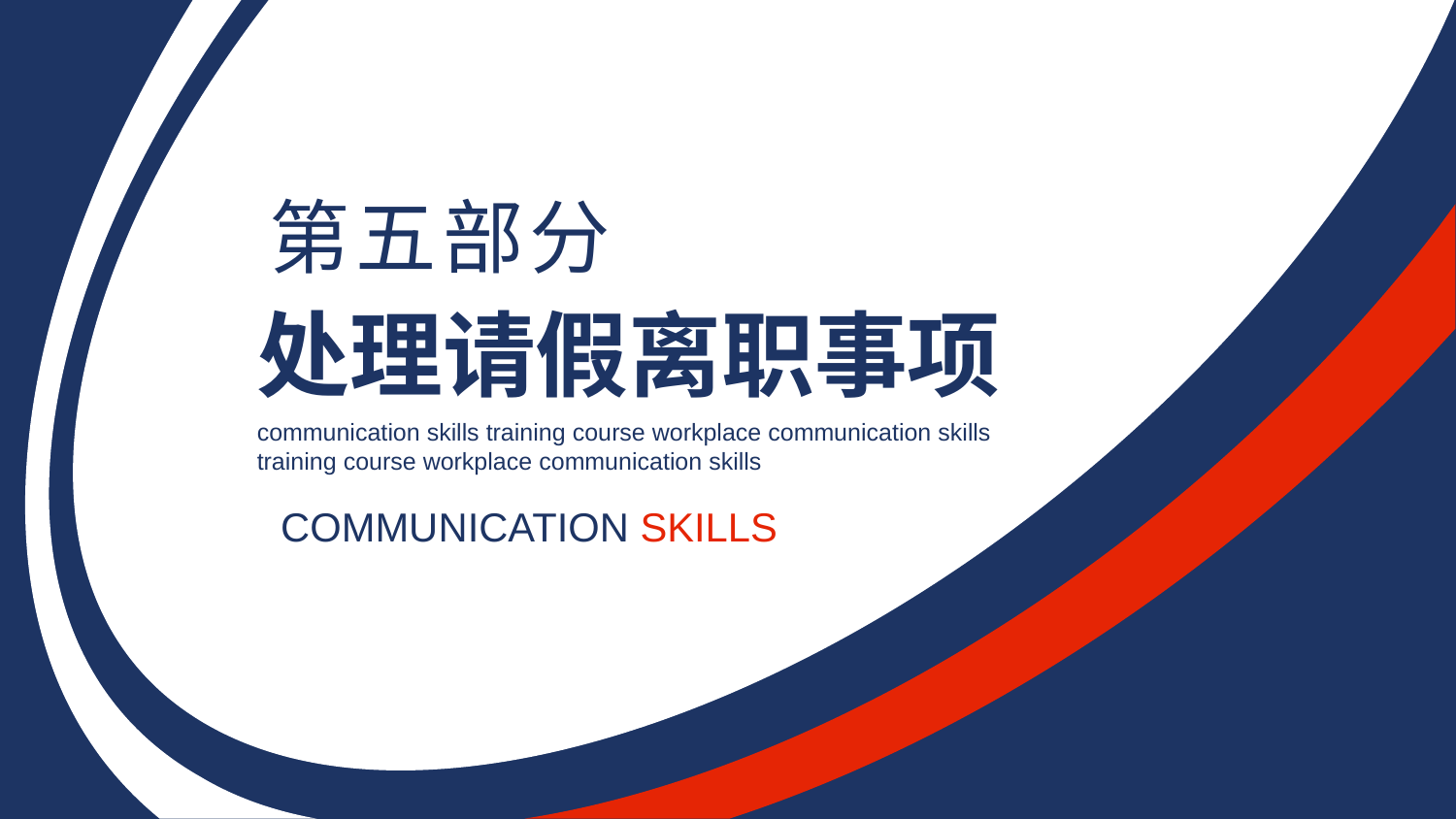

第五部分

处理请假离职事项
communication skills training course workplace communication skills training course workplace communication skills
COMMUNICATION SKILLS